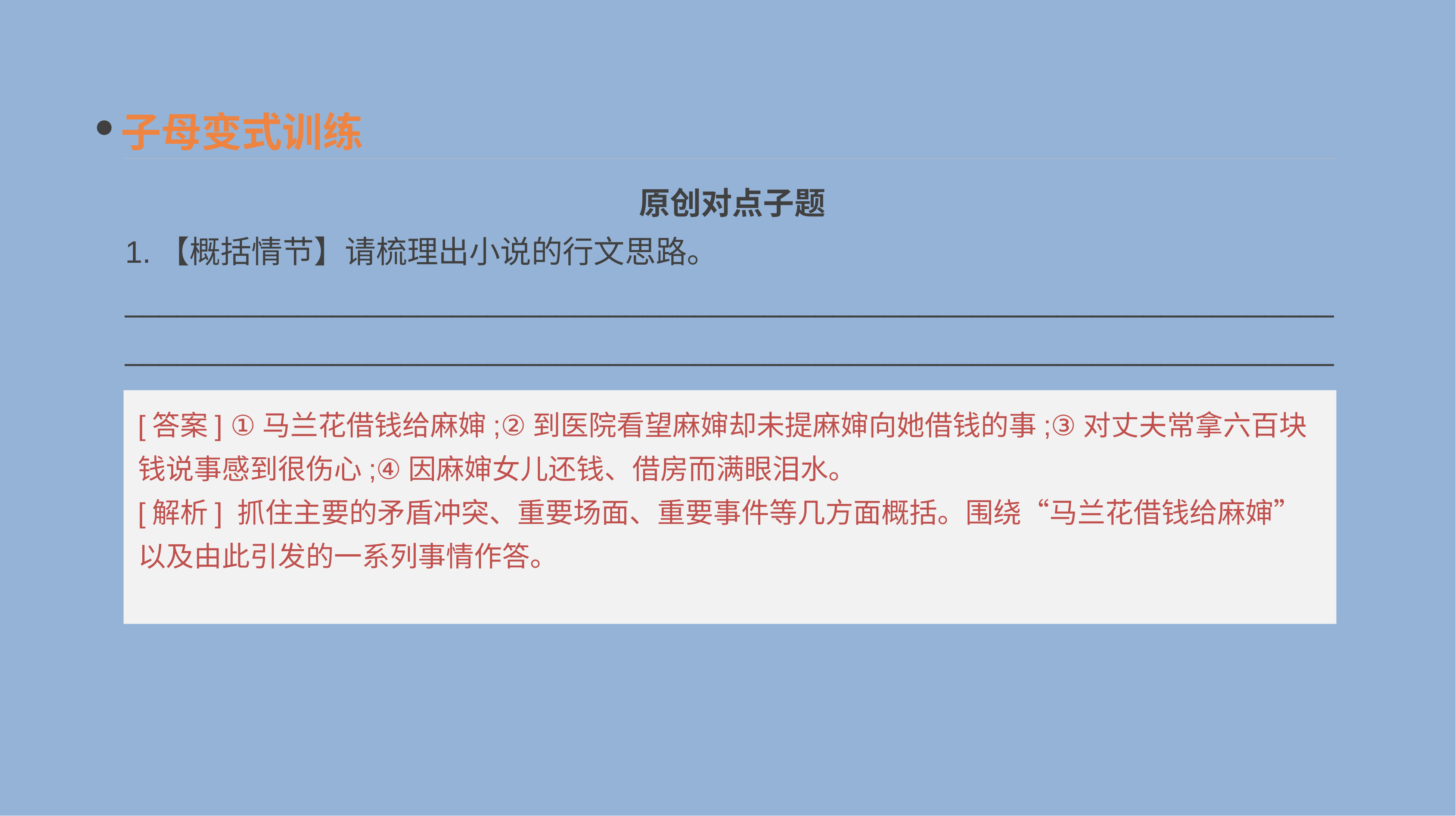

子母变式训练

原创对点子题
1.【概括情节】请梳理出小说的行文思路。
__________________________________________________________________________________________________________________________________________________________________________

[答案] ①马兰花借钱给麻婶;②到医院看望麻婶却未提麻婶向她借钱的事;③对丈夫常拿六百块钱说事感到很伤心;④因麻婶女儿还钱、借房而满眼泪水。
[解析] 抓住主要的矛盾冲突、重要场面、重要事件等几方面概括。围绕“马兰花借钱给麻婶”以及由此引发的一系列事情作答。